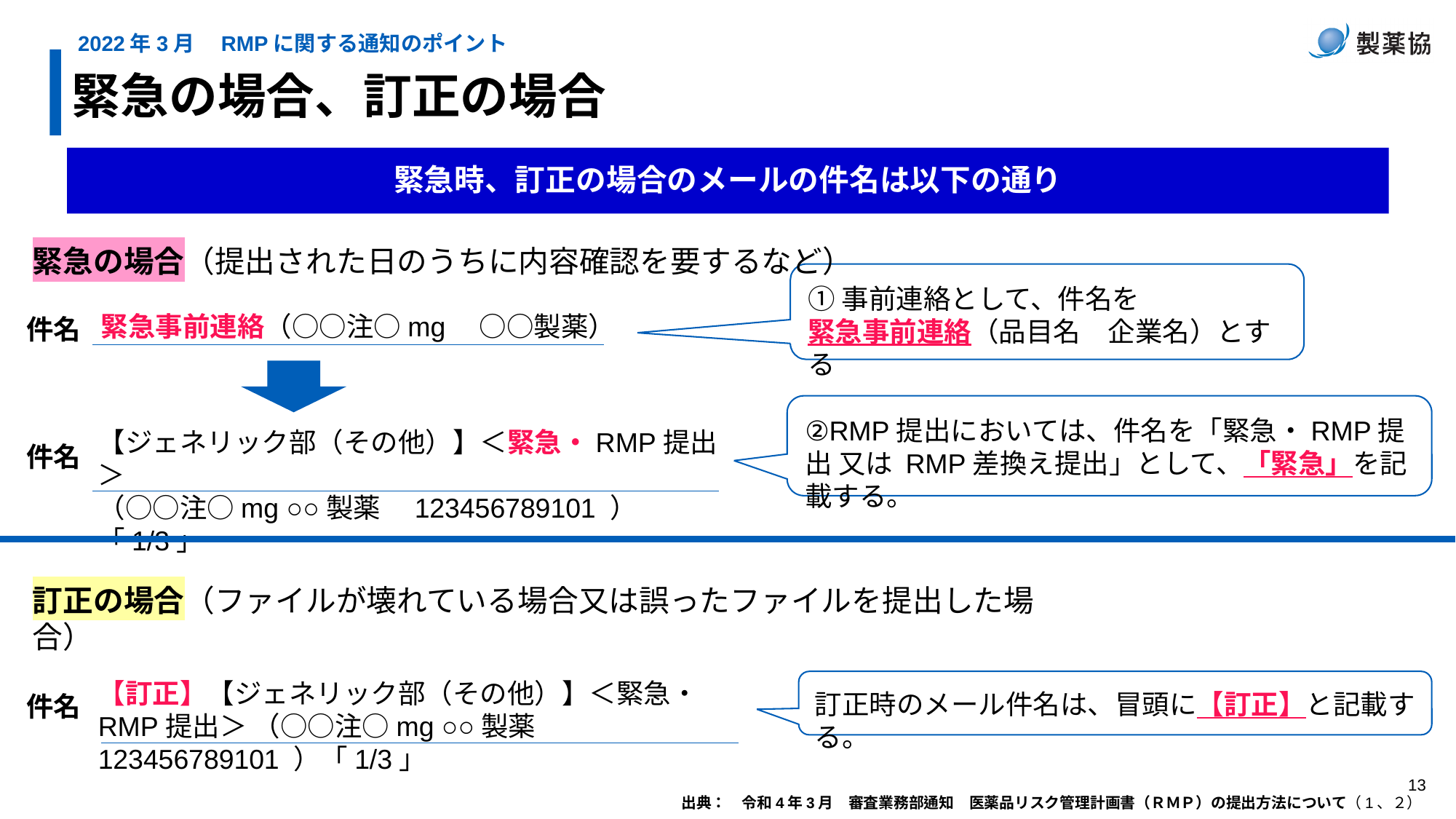

2022年3月　RMPに関する通知のポイント
緊急の場合、訂正の場合
緊急時、訂正の場合のメールの件名は以下の通り
緊急の場合（提出された日のうちに内容確認を要するなど）
①事前連絡として、件名を
緊急事前連絡（品目名　企業名）とする
件名
緊急事前連絡（○○注○mg　○○製薬）

②RMP提出においては、件名を「緊急・RMP提出 又は RMP差換え提出」として、「緊急」を記載する。
【ジェネリック部（その他）】＜緊急・RMP提出＞
（○○注○mg ○○製薬　123456789101 ）「1/3」
件名
訂正の場合（ファイルが壊れている場合又は誤ったファイルを提出した場合）
【訂正】【ジェネリック部（その他）】＜緊急・RMP提出＞ （○○注○mg ○○製薬　123456789101 ）「1/3」
訂正時のメール件名は、冒頭に【訂正】と記載する。
件名
出典：　令和4年3月　審査業務部通知　医薬品リスク管理計画書（ＲＭＰ）の提出方法について（1、２）